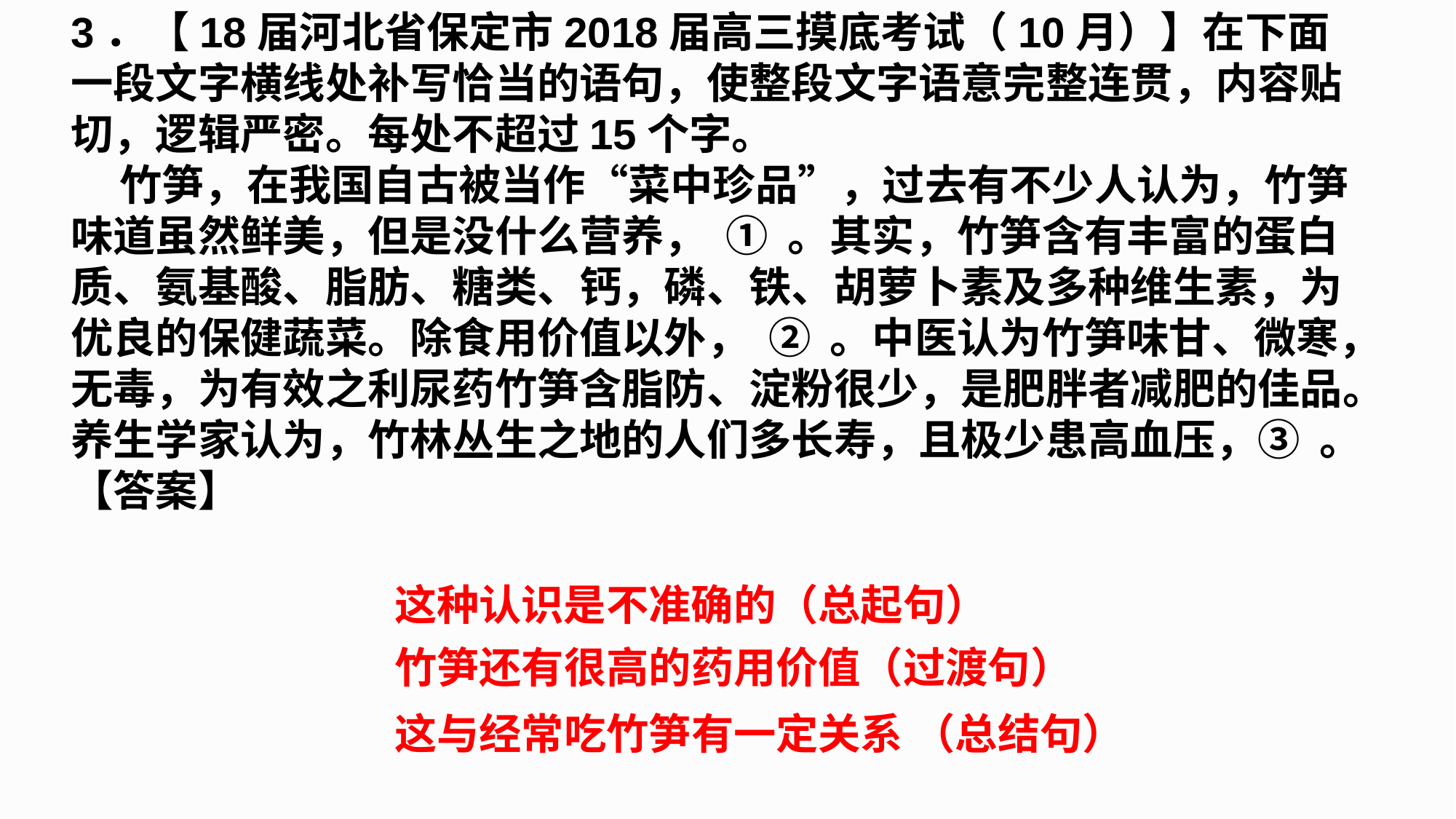

3．【18届河北省保定市2018届高三摸底考试（10月）】在下面一段文字横线处补写恰当的语句，使整段文字语意完整连贯，内容贴切，逻辑严密。每处不超过15个字。
    竹笋，在我国自古被当作“菜中珍品”，过去有不少人认为，竹笋味道虽然鲜美，但是没什么营养，  ①  。其实，竹笋含有丰富的蛋白质、氨基酸、脂肪、糖类、钙，磷、铁、胡萝卜素及多种维生素，为优良的保健蔬菜。除食用价值以外，  ②  。中医认为竹笋味甘、微寒，无毒，为有效之利尿药竹笋含脂防、淀粉很少，是肥胖者减肥的佳品。养生学家认为，竹林丛生之地的人们多长寿，且极少患高血压，③  。
【答案】

这种认识是不准确的（总起句）
竹笋还有很高的药用价值（过渡句）
这与经常吃竹笋有一定关系 （总结句）